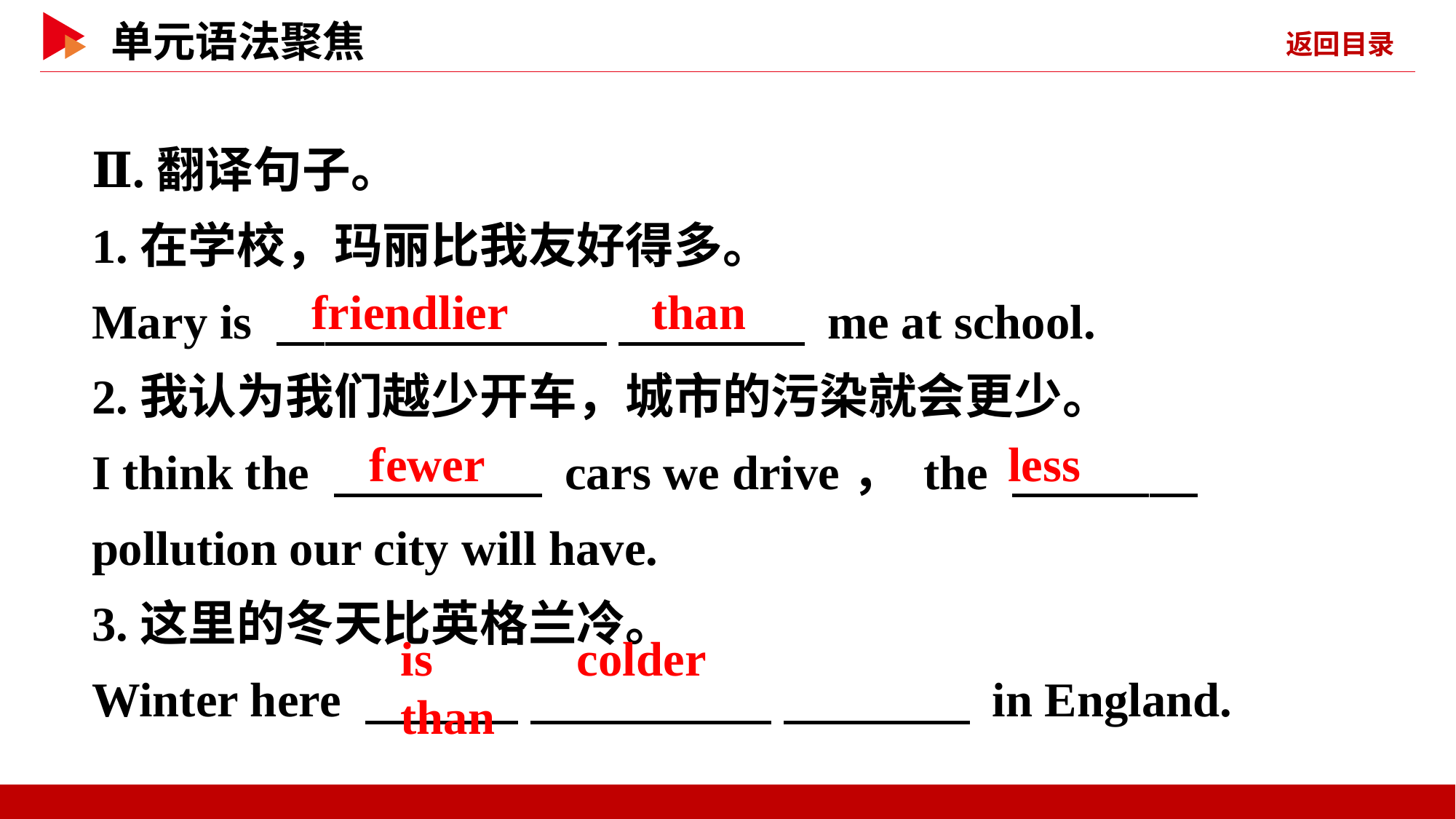

Ⅱ.翻译句子。
1.在学校，玛丽比我友好得多。
Mary is 　                     　 　        　 me at school.
2.我认为我们越少开车，城市的污染就会更少。
I think the 　          　 cars we drive， the 　        　 pollution our city will have.
3.这里的冬天比英格兰冷。
Winter here 　     　 　             　 　        　 in England.
friendlier 　 　than
fewer
less
is 　 　colder 　 　than